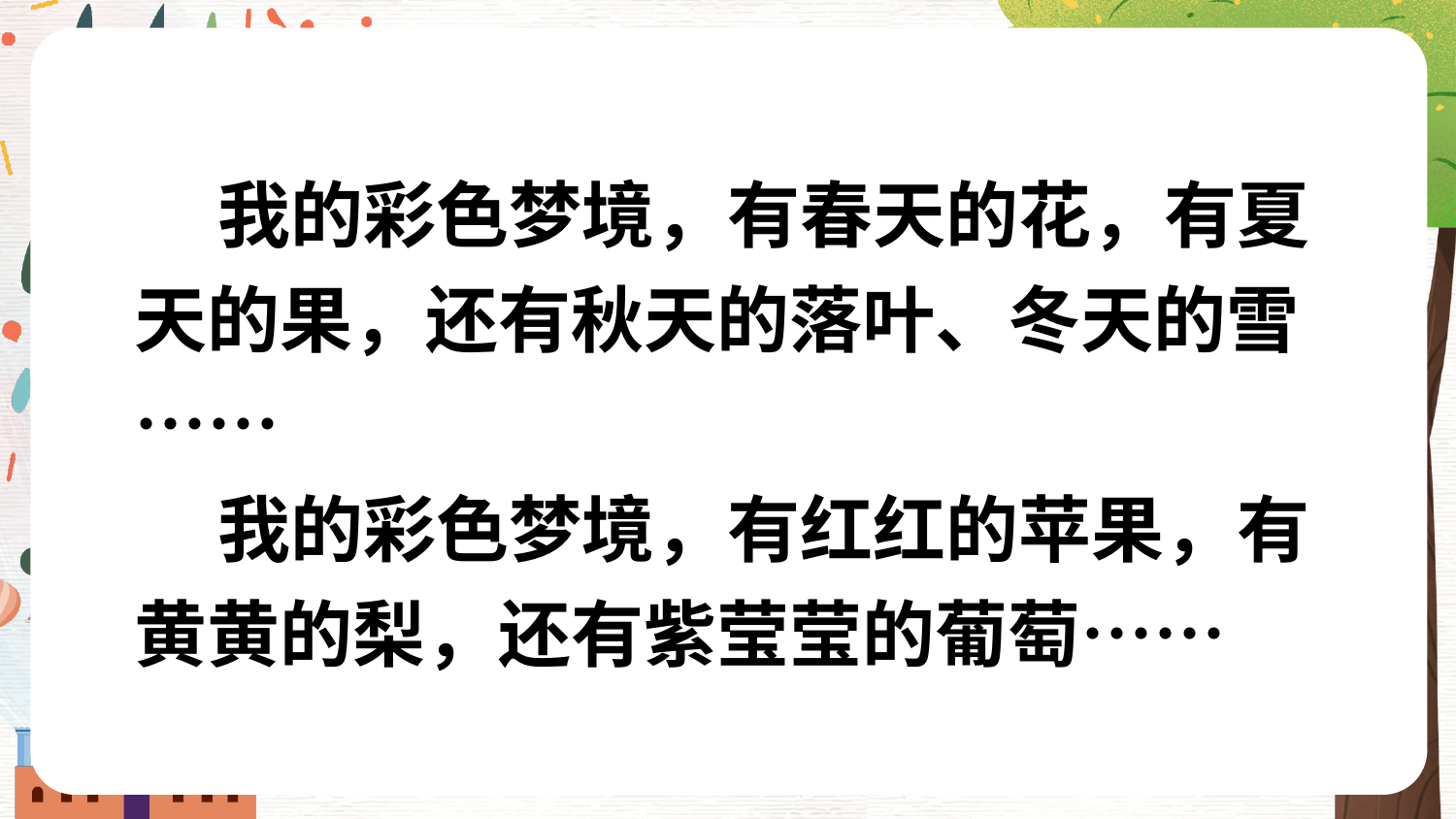

我的彩色梦境，有春天的花，有夏天的果，还有秋天的落叶、冬天的雪……
    我的彩色梦境，有红红的苹果，有黄黄的梨，还有紫莹莹的葡萄……